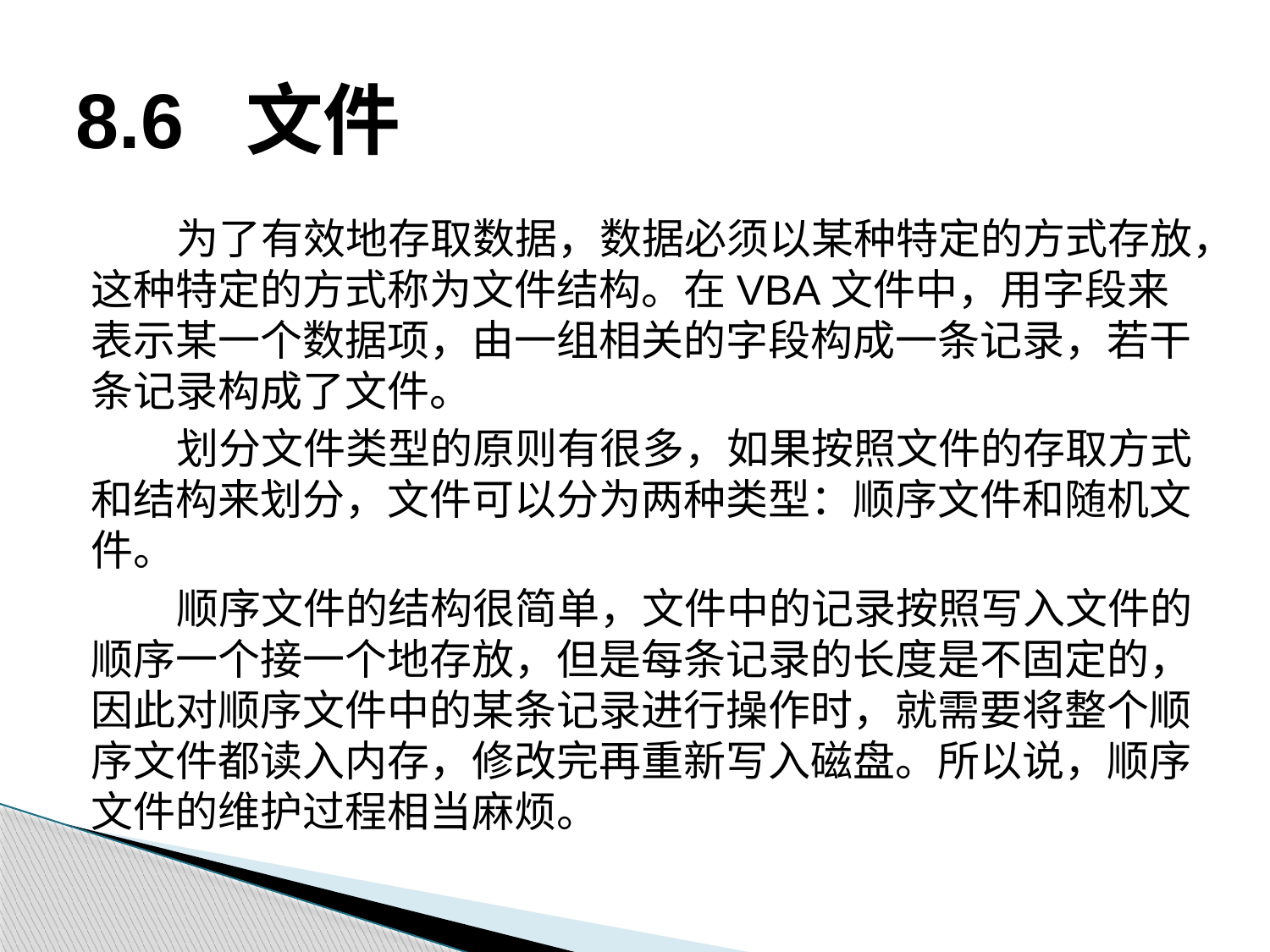

# 8.6  文件
为了有效地存取数据，数据必须以某种特定的方式存放，这种特定的方式称为文件结构。在VBA文件中，用字段来表示某一个数据项，由一组相关的字段构成一条记录，若干条记录构成了文件。
划分文件类型的原则有很多，如果按照文件的存取方式和结构来划分，文件可以分为两种类型：顺序文件和随机文件。
顺序文件的结构很简单，文件中的记录按照写入文件的顺序一个接一个地存放，但是每条记录的长度是不固定的，因此对顺序文件中的某条记录进行操作时，就需要将整个顺序文件都读入内存，修改完再重新写入磁盘。所以说，顺序文件的维护过程相当麻烦。